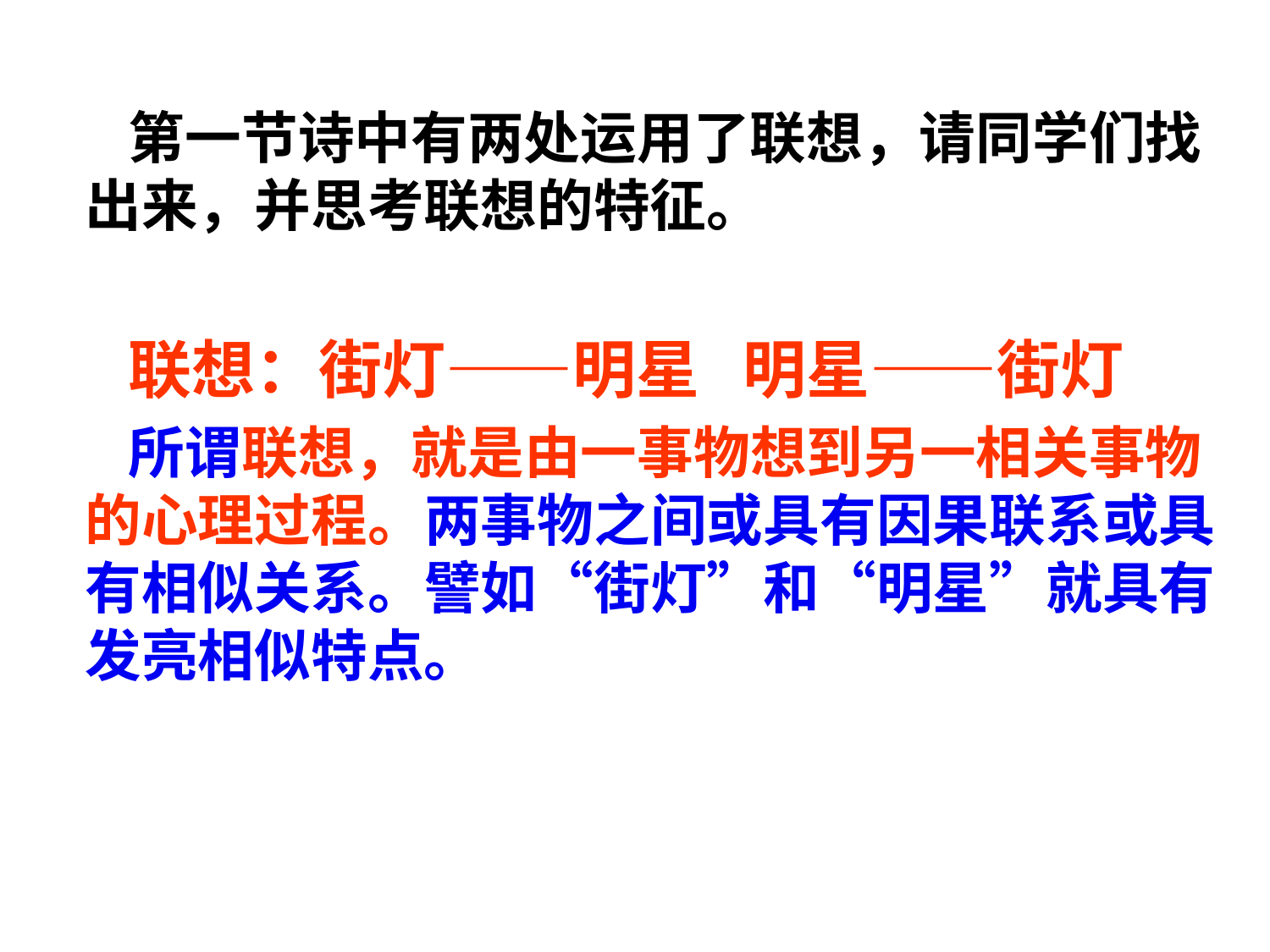

第一节诗中有两处运用了联想，请同学们找出来，并思考联想的特征。

      联想：街灯——明星   明星——街灯
      所谓联想，就是由一事物想到另一相关事物的心理过程。两事物之间或具有因果联系或具有相似关系。譬如“街灯”和“明星”就具有发亮相似特点。